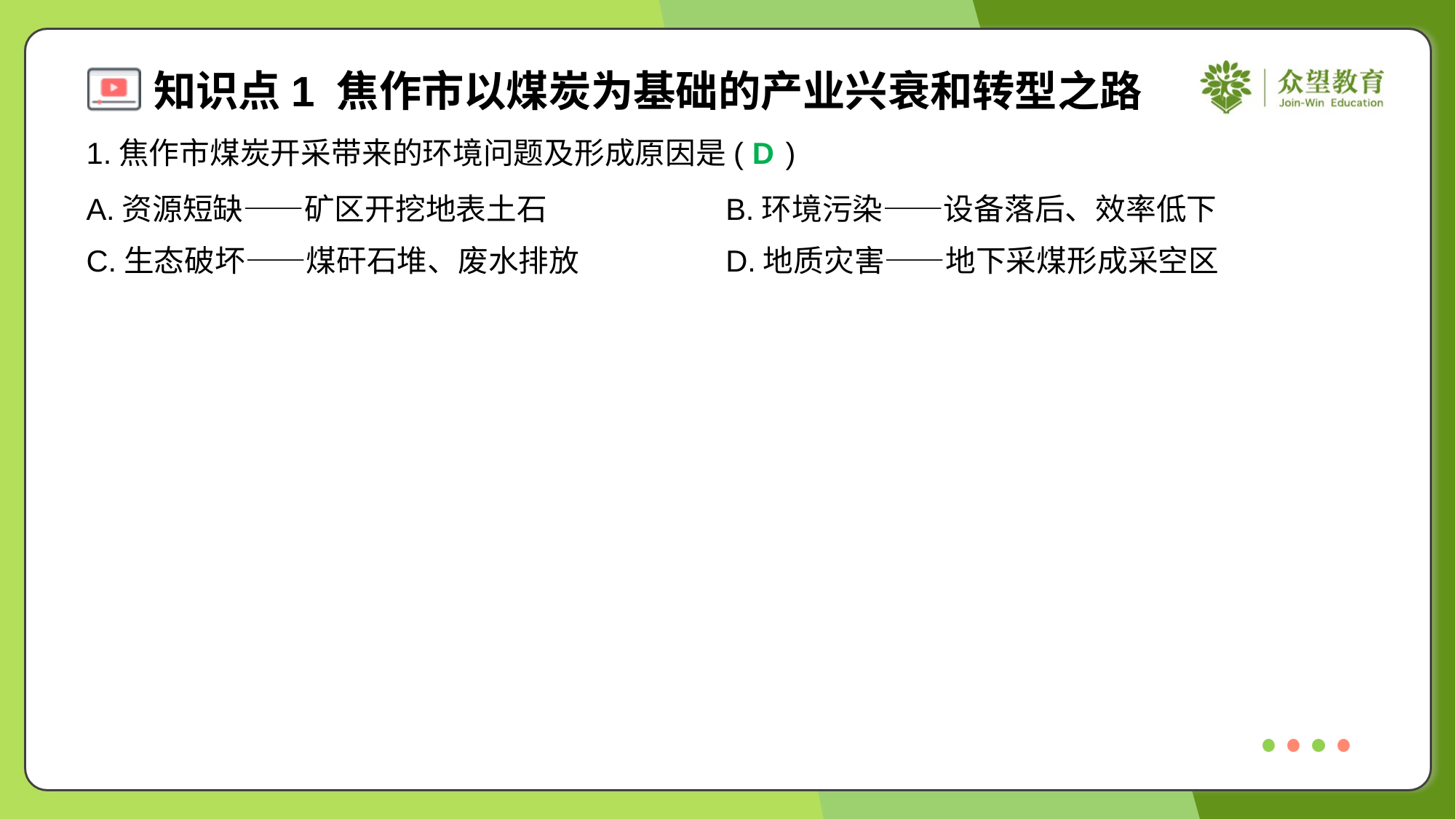

1.焦作市煤炭开采带来的环境问题及形成原因是(     )
D
A.资源短缺——矿区开挖地表土石	B.环境污染——设备落后、效率低下
C.生态破坏——煤矸石堆、废水排放	D.地质灾害——地下采煤形成采空区